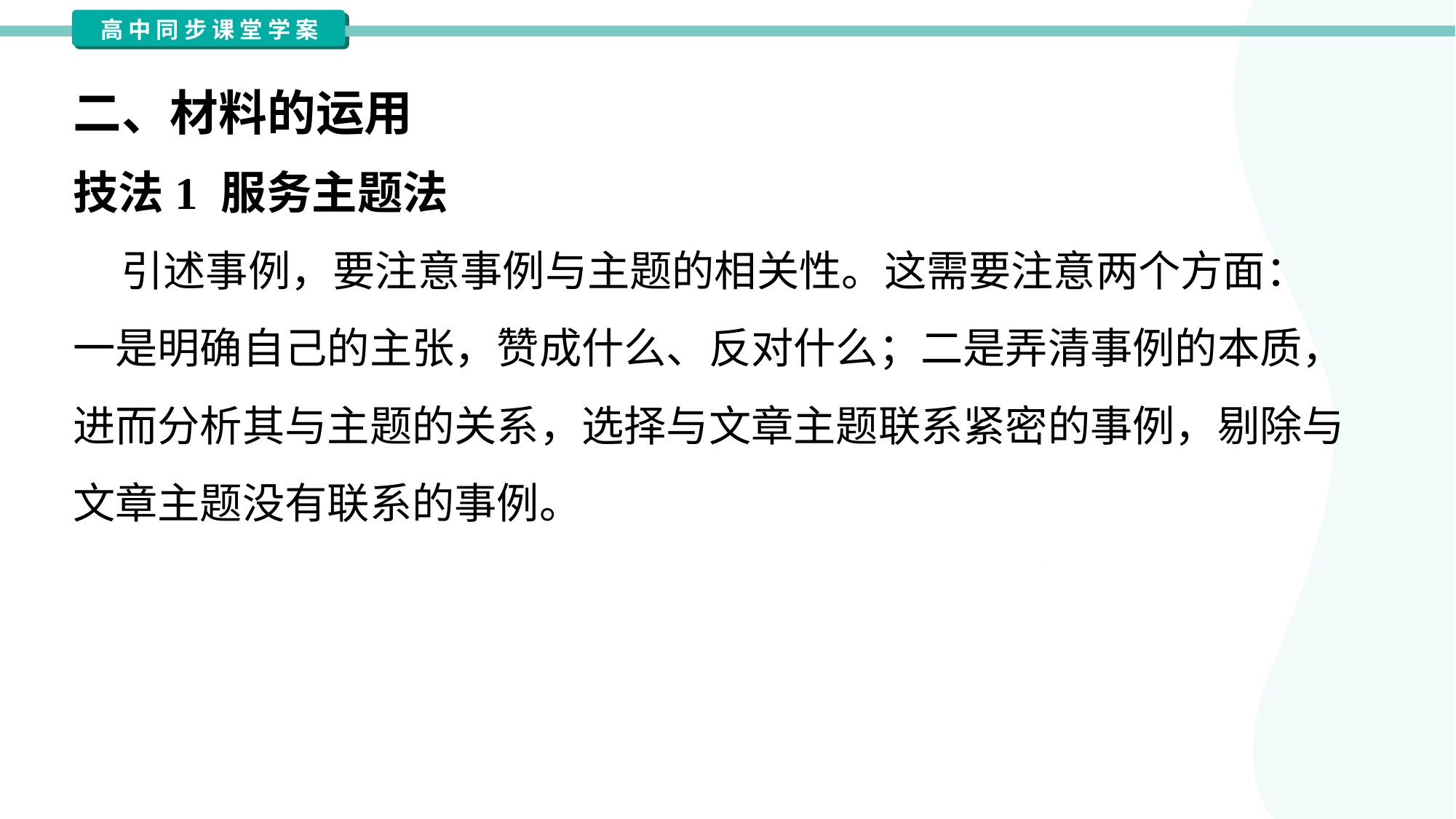

二、材料的运用
技法1 服务主题法
    引述事例，要注意事例与主题的相关性。这需要注意两个方面：
一是明确自己的主张，赞成什么、反对什么；二是弄清事例的本质，
进而分析其与主题的关系，选择与文章主题联系紧密的事例，剔除与
文章主题没有联系的事例。